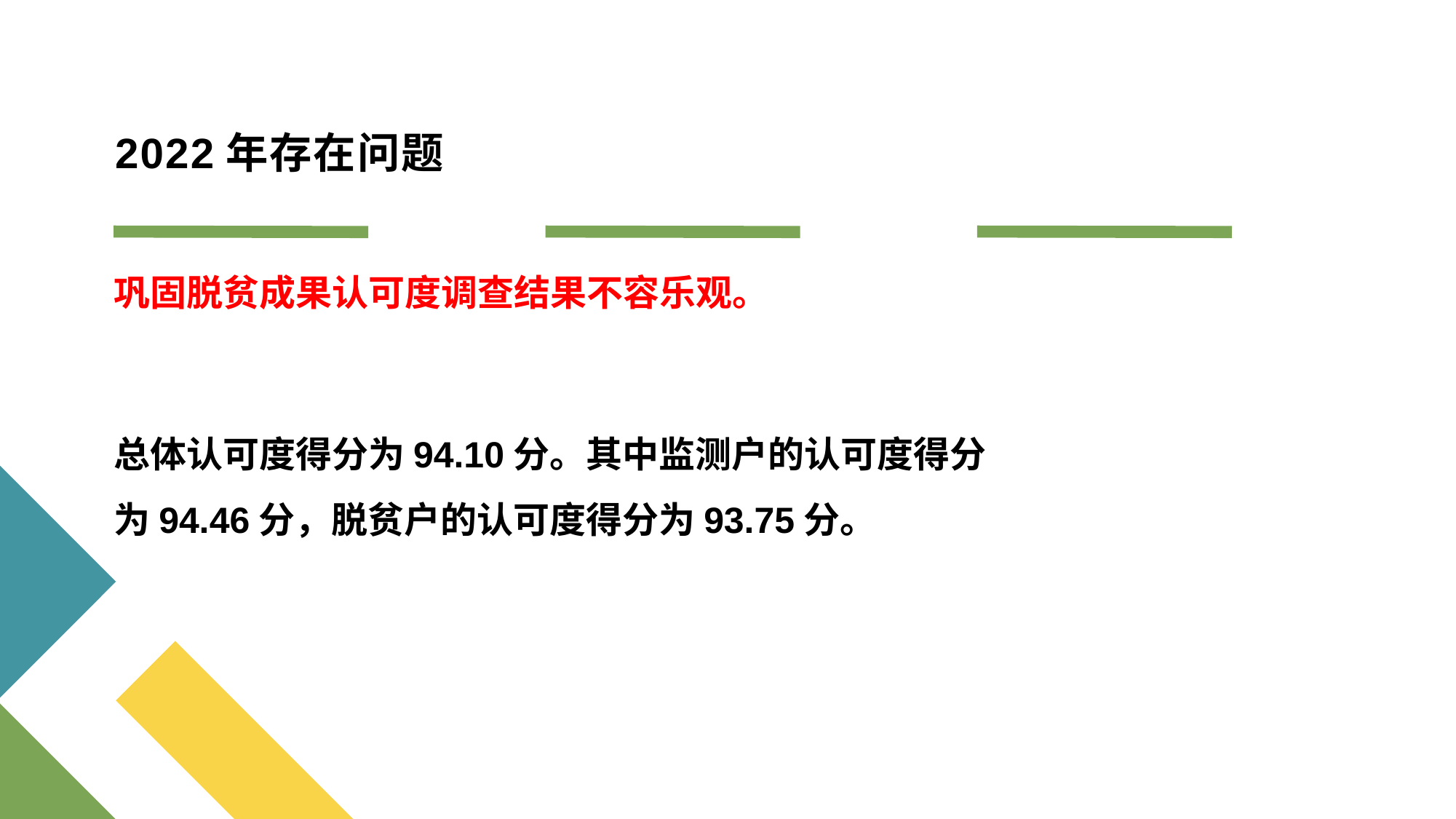

# 2022年存在问题
巩固脱贫成果认可度调查结果不容乐观。

总体认可度得分为94.10分。其中监测户的认可度得分为94.46分，脱贫户的认可度得分为93.75分。